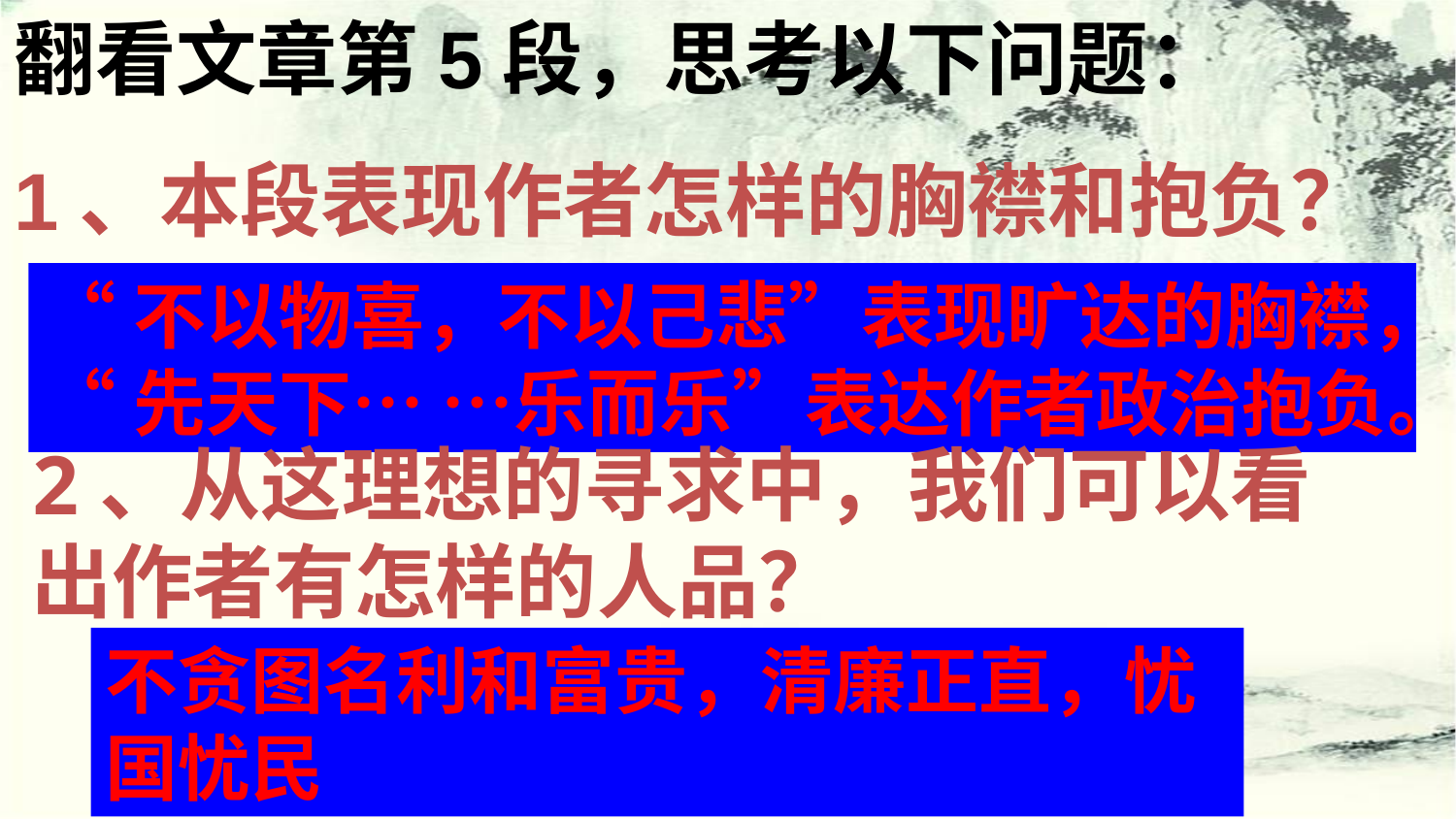

翻看文章第5段，思考以下问题：

1、本段表现作者怎样的胸襟和抱负？
“不以物喜，不以己悲”表现旷达的胸襟，
“先天下… …乐而乐”表达作者政治抱负。
2、从这理想的寻求中，我们可以看出作者有怎样的人品？
不贪图名利和富贵，清廉正直，忧国忧民